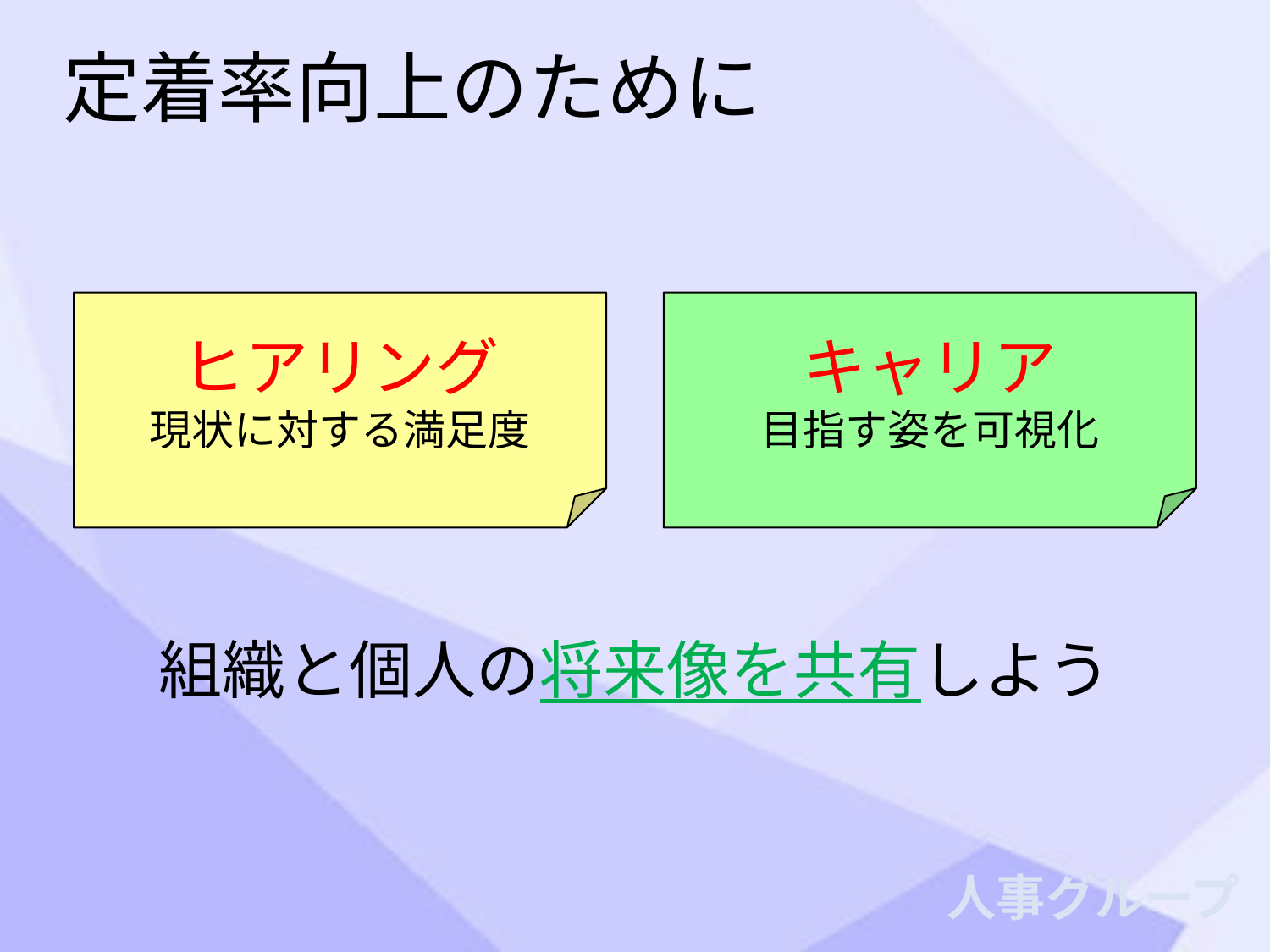

定着率向上のために
ヒアリング
現状に対する満足度
キャリア
目指す姿を可視化
組織と個人の将来像を共有しよう